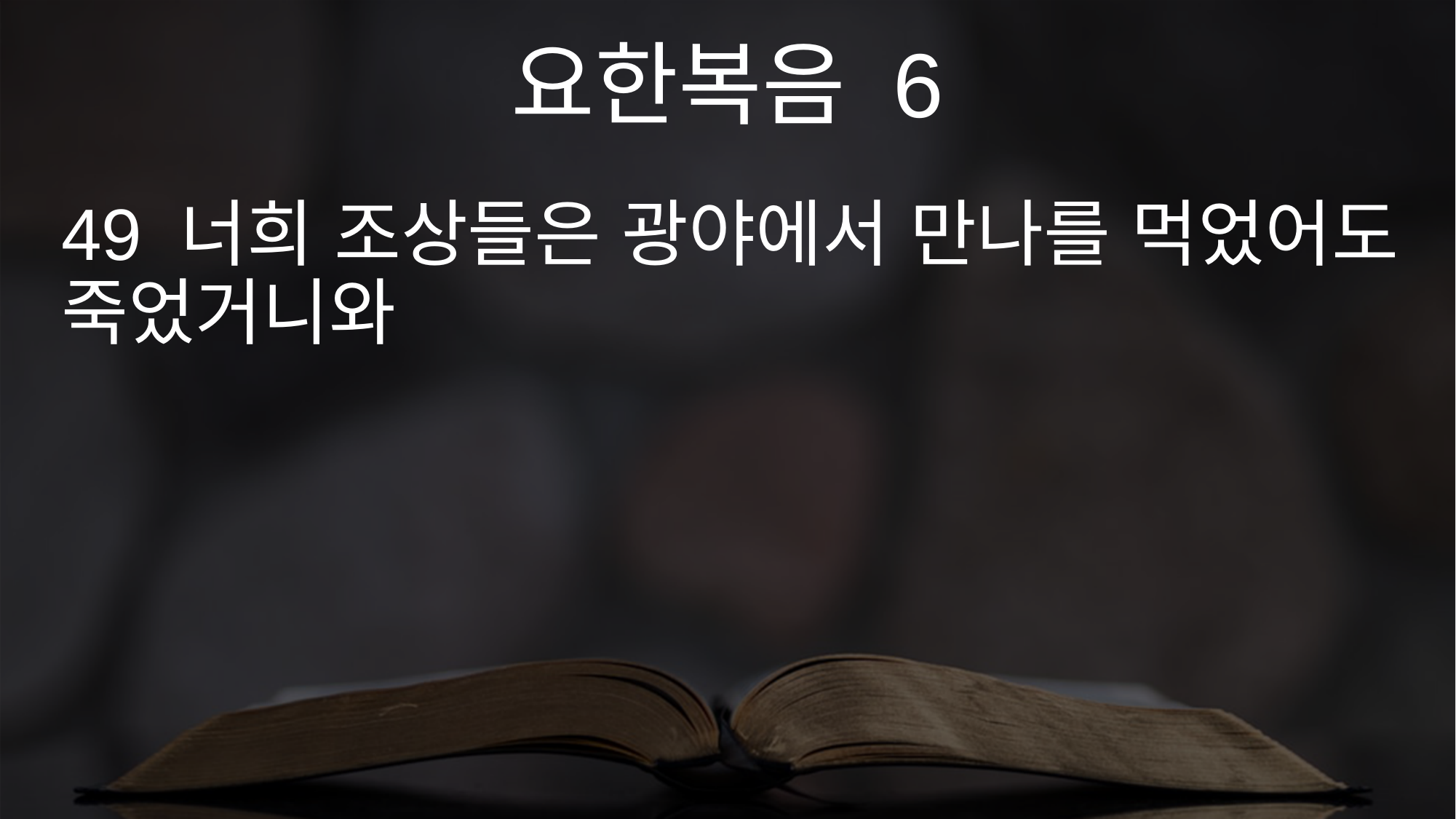

요한복음 6
49 너희 조상들은 광야에서 만나를 먹었어도 죽었거니와